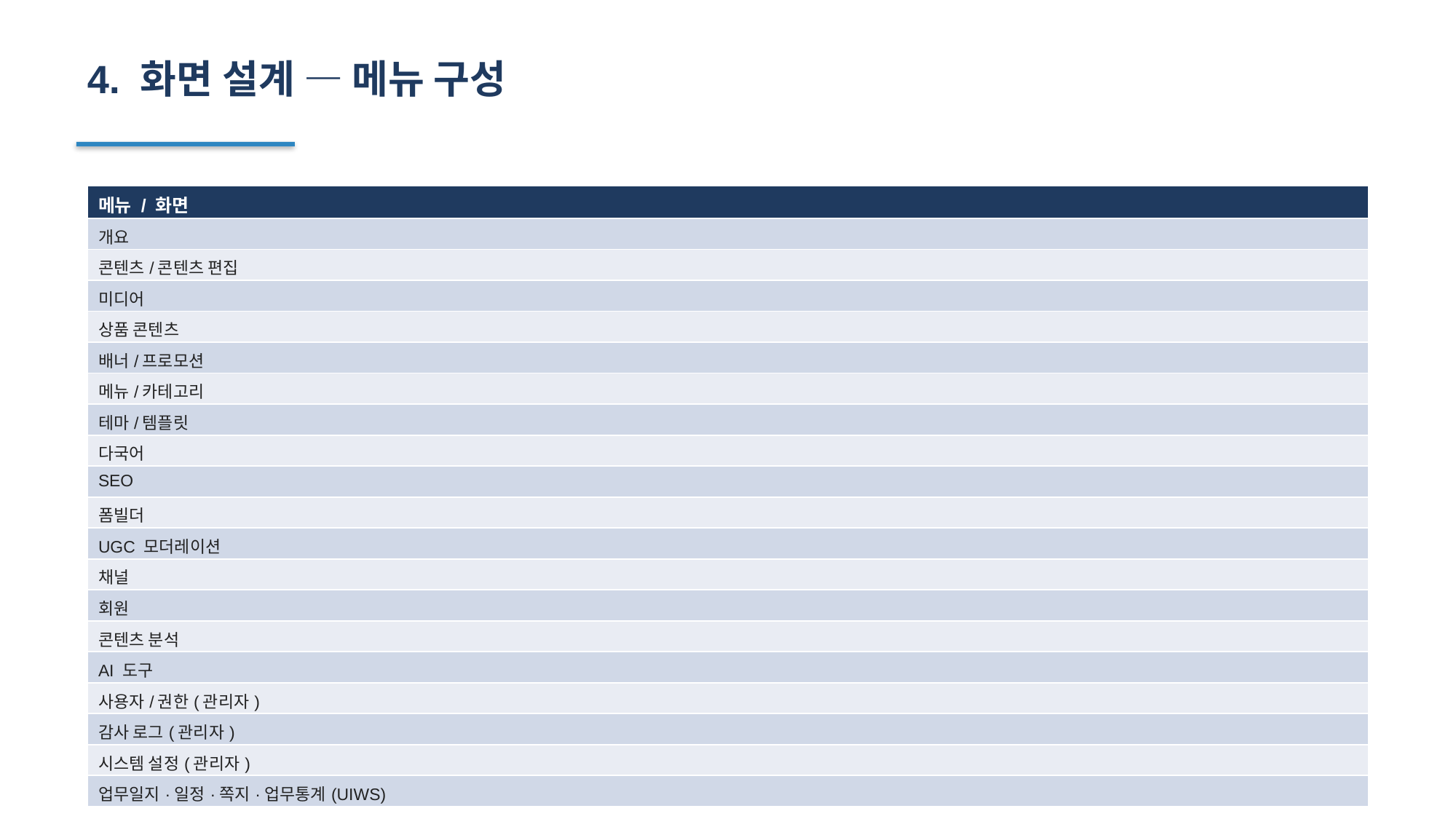

4. 화면 설계 — 메뉴 구성

| 메뉴 / 화면 |
| --- |
| 개요 |
| 콘텐츠/콘텐츠 편집 |
| 미디어 |
| 상품 콘텐츠 |
| 배너/프로모션 |
| 메뉴/카테고리 |
| 테마/템플릿 |
| 다국어 |
| SEO |
| 폼빌더 |
| UGC 모더레이션 |
| 채널 |
| 회원 |
| 콘텐츠 분석 |
| AI 도구 |
| 사용자/권한(관리자) |
| 감사 로그(관리자) |
| 시스템 설정(관리자) |
| 업무일지·일정·쪽지·업무통계(UIWS) |